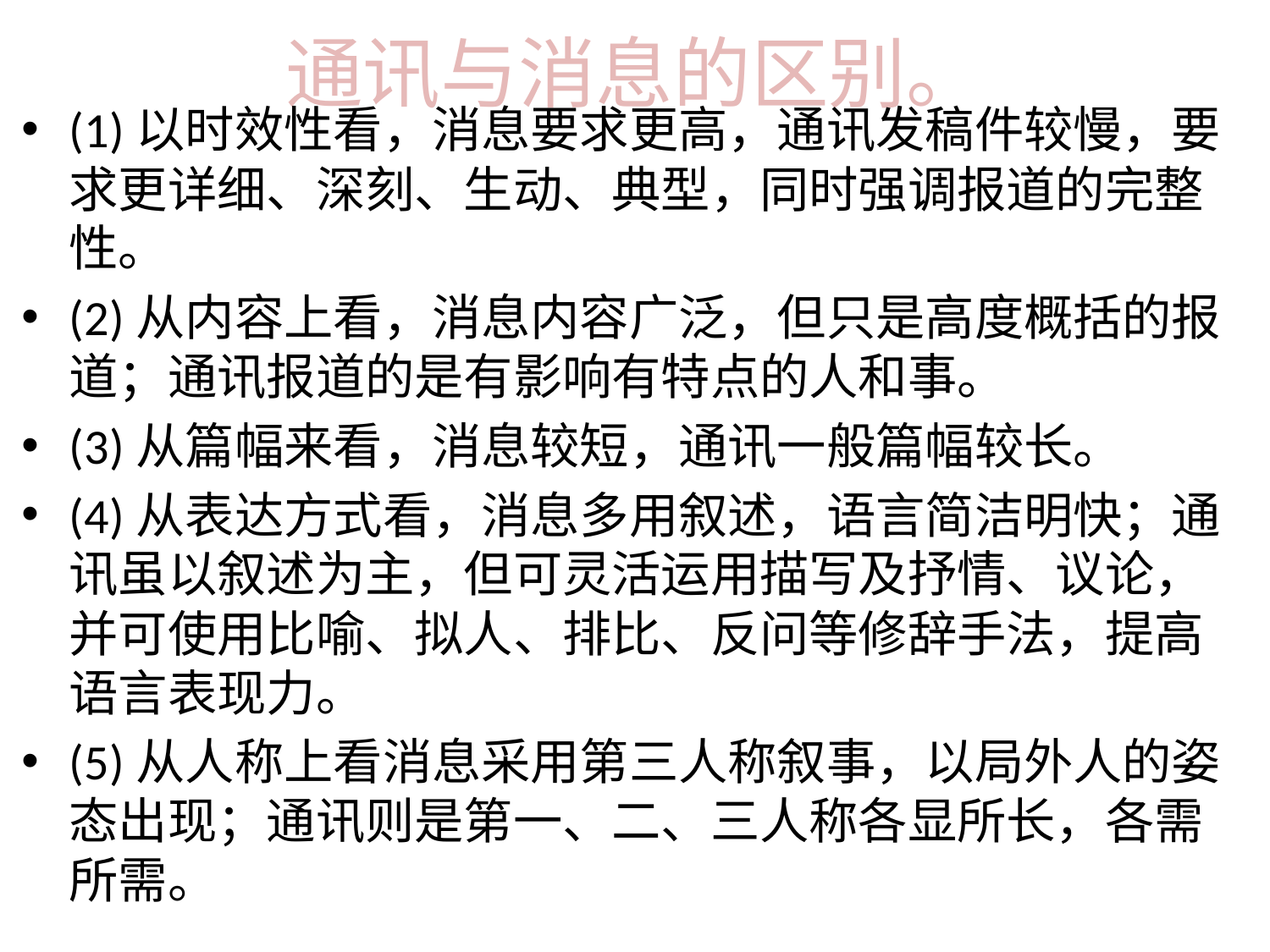

# 通讯与消息的区别。
(1)以时效性看，消息要求更高，通讯发稿件较慢，要求更详细、深刻、生动、典型，同时强调报道的完整性。
(2)从内容上看，消息内容广泛，但只是高度概括的报道；通讯报道的是有影响有特点的人和事。
(3)从篇幅来看，消息较短，通讯一般篇幅较长。
(4)从表达方式看，消息多用叙述，语言简洁明快；通讯虽以叙述为主，但可灵活运用描写及抒情、议论，并可使用比喻、拟人、排比、反问等修辞手法，提高语言表现力。
(5)从人称上看消息采用第三人称叙事，以局外人的姿态出现；通讯则是第一、二、三人称各显所长，各需所需。